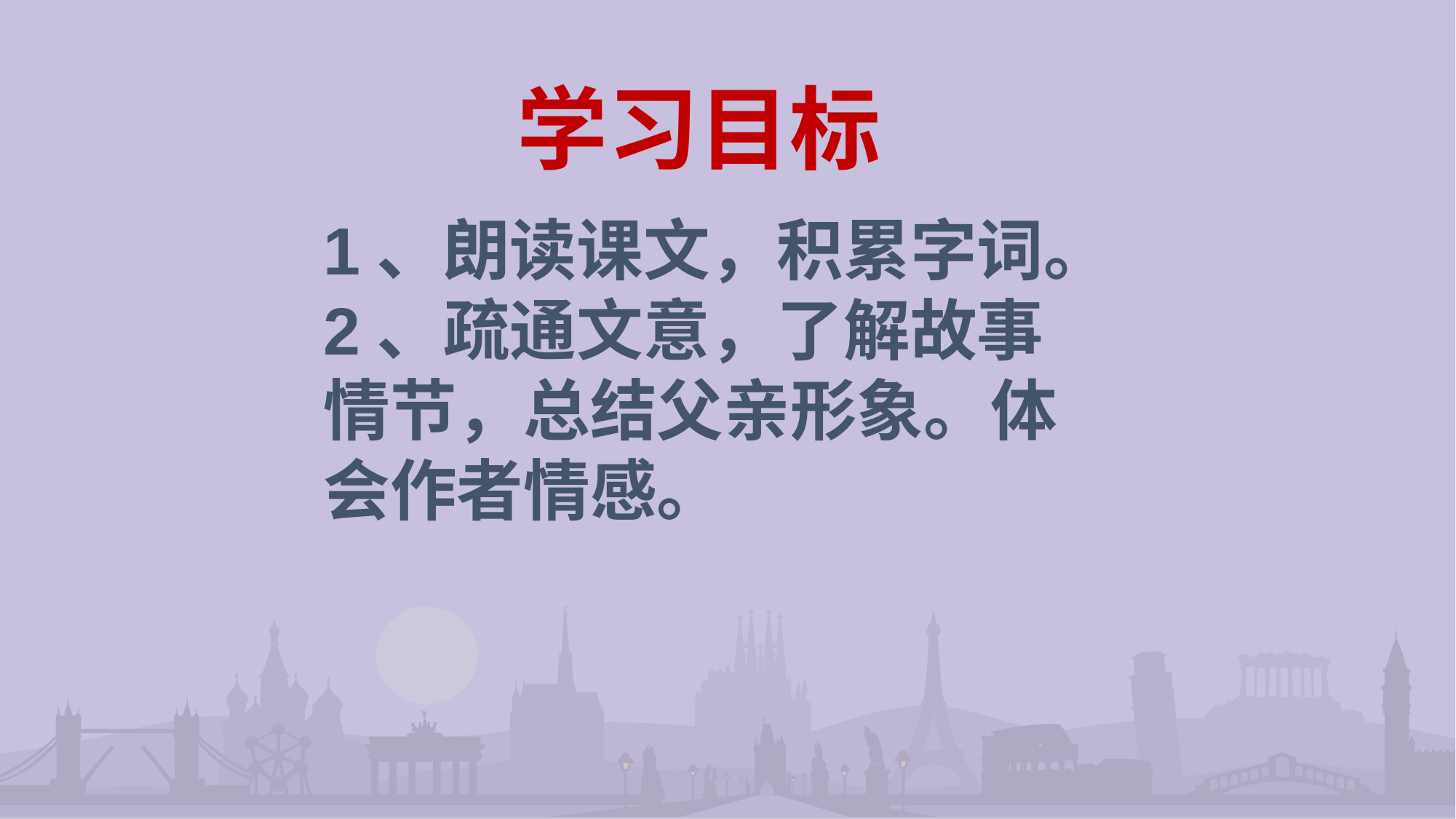

学习目标
1、朗读课文，积累字词。
2、疏通文意，了解故事情节，总结父亲形象。体会作者情感。